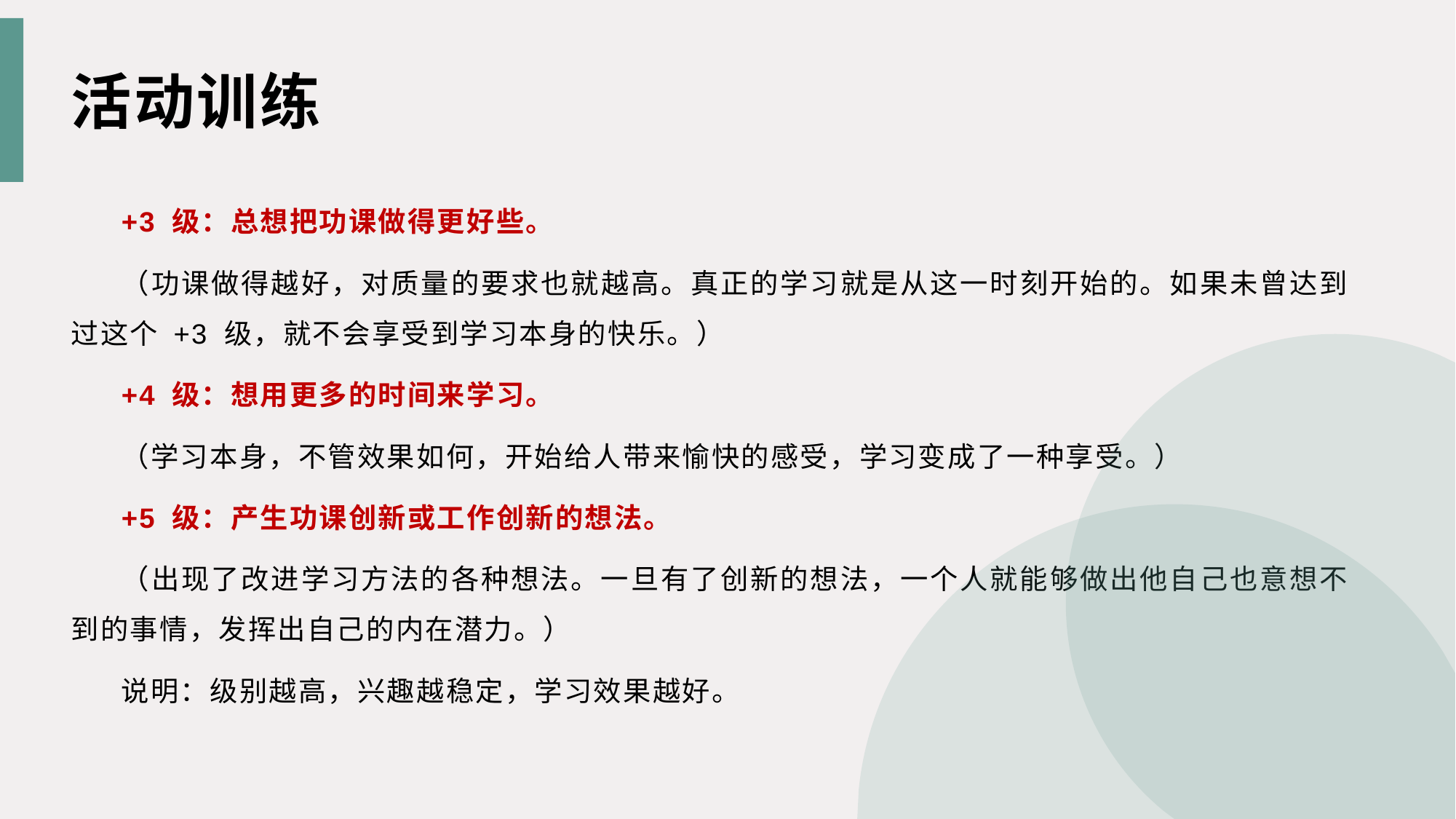

活动训练
+3 级：总想把功课做得更好些。
（功课做得越好，对质量的要求也就越高。真正的学习就是从这一时刻开始的。如果未曾达到过这个 +3 级，就不会享受到学习本身的快乐。）
+4 级：想用更多的时间来学习。
（学习本身，不管效果如何，开始给人带来愉快的感受，学习变成了一种享受。）
+5 级：产生功课创新或工作创新的想法。
（出现了改进学习方法的各种想法。一旦有了创新的想法，一个人就能够做出他自己也意想不到的事情，发挥出自己的内在潜力。）
说明：级别越高，兴趣越稳定，学习效果越好。